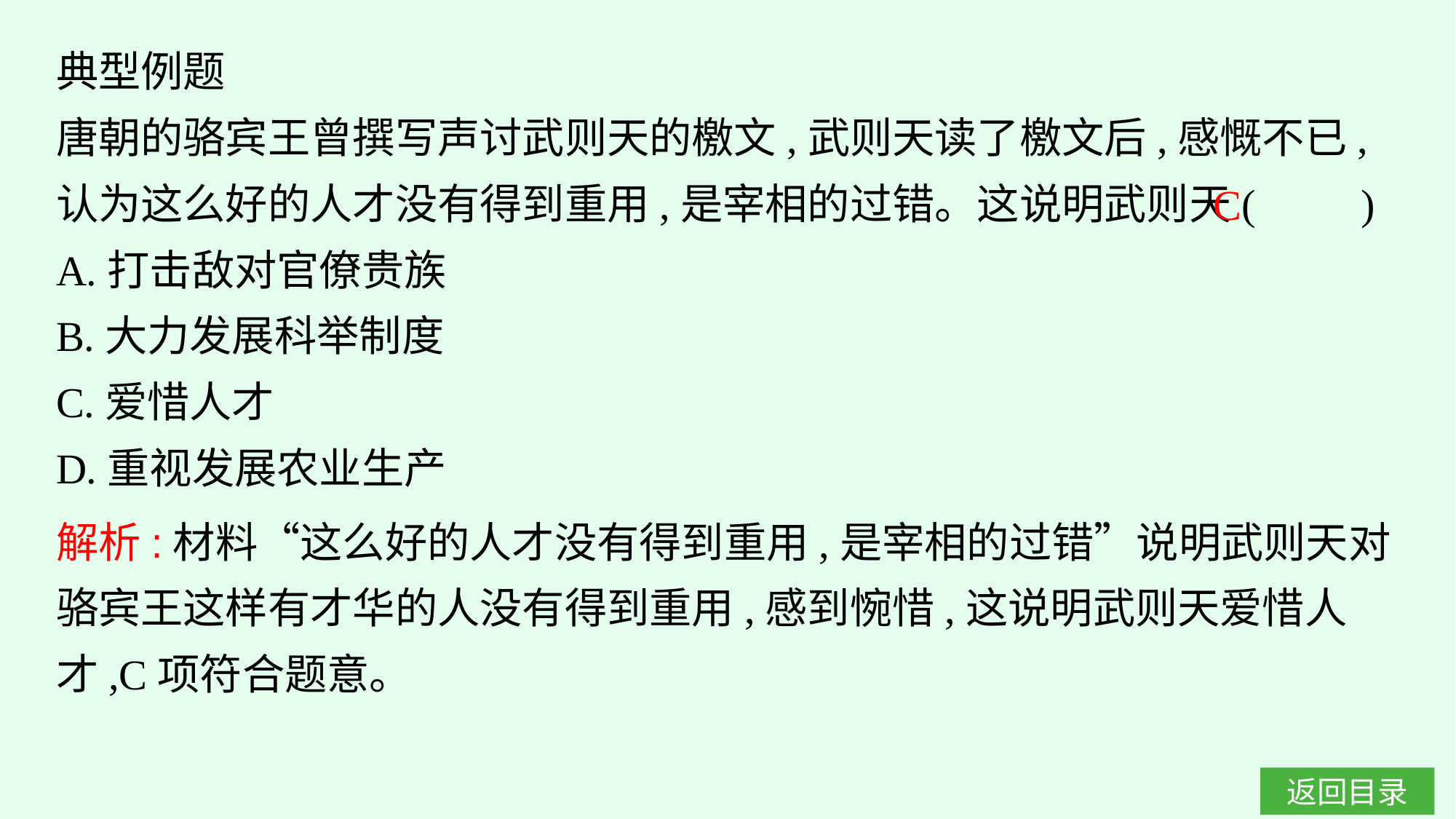

典型例题
唐朝的骆宾王曾撰写声讨武则天的檄文,武则天读了檄文后,感慨不已,认为这么好的人才没有得到重用,是宰相的过错。这说明武则天(　　)
A.打击敌对官僚贵族
B.大力发展科举制度
C.爱惜人才
D.重视发展农业生产
C
解析:材料“这么好的人才没有得到重用,是宰相的过错”说明武则天对骆宾王这样有才华的人没有得到重用,感到惋惜,这说明武则天爱惜人才,C项符合题意。